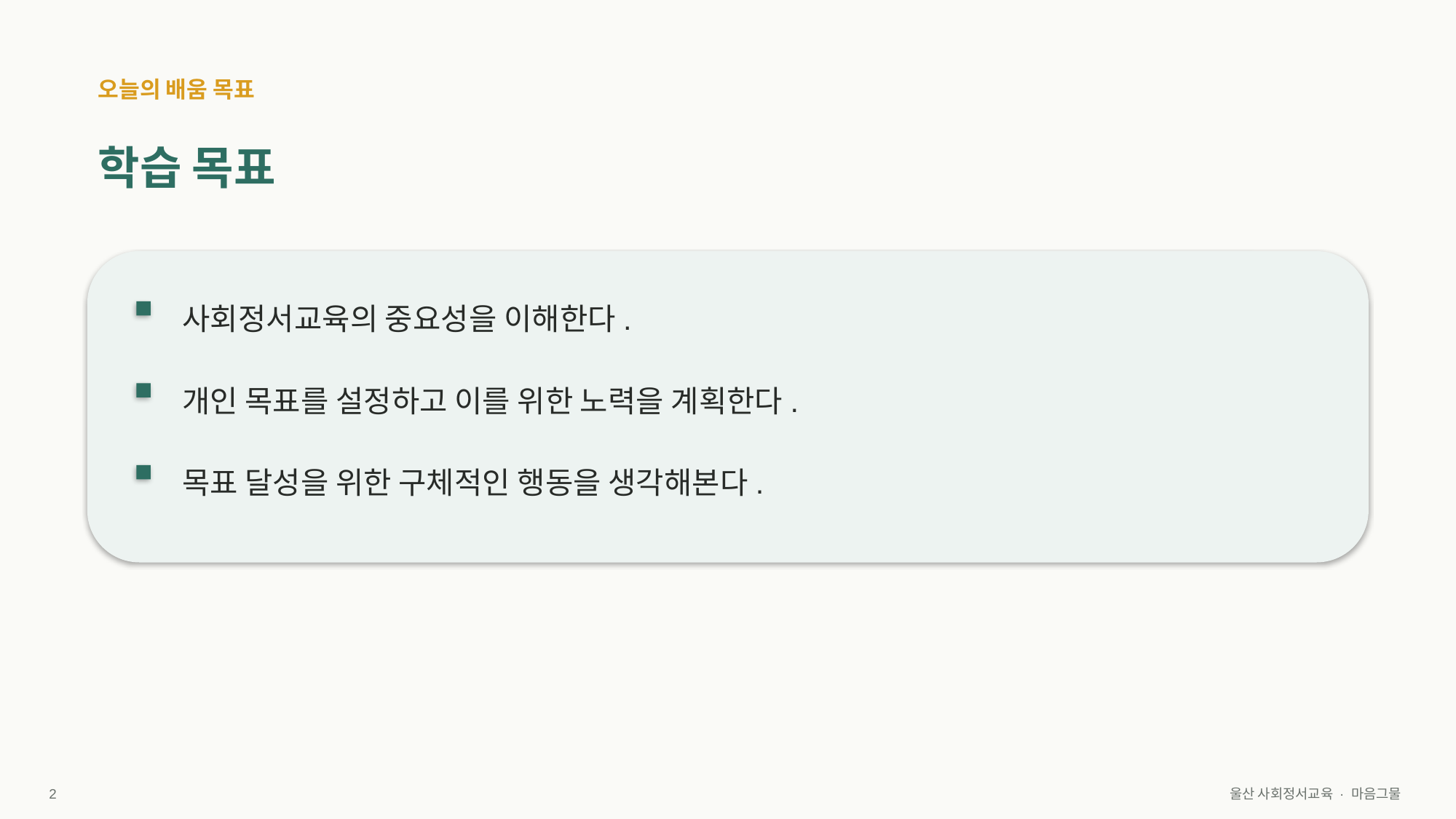

오늘의 배움 목표
학습 목표

사회정서교육의 중요성을 이해한다.

개인 목표를 설정하고 이를 위한 노력을 계획한다.

목표 달성을 위한 구체적인 행동을 생각해본다.

2
울산 사회정서교육 · 마음그물